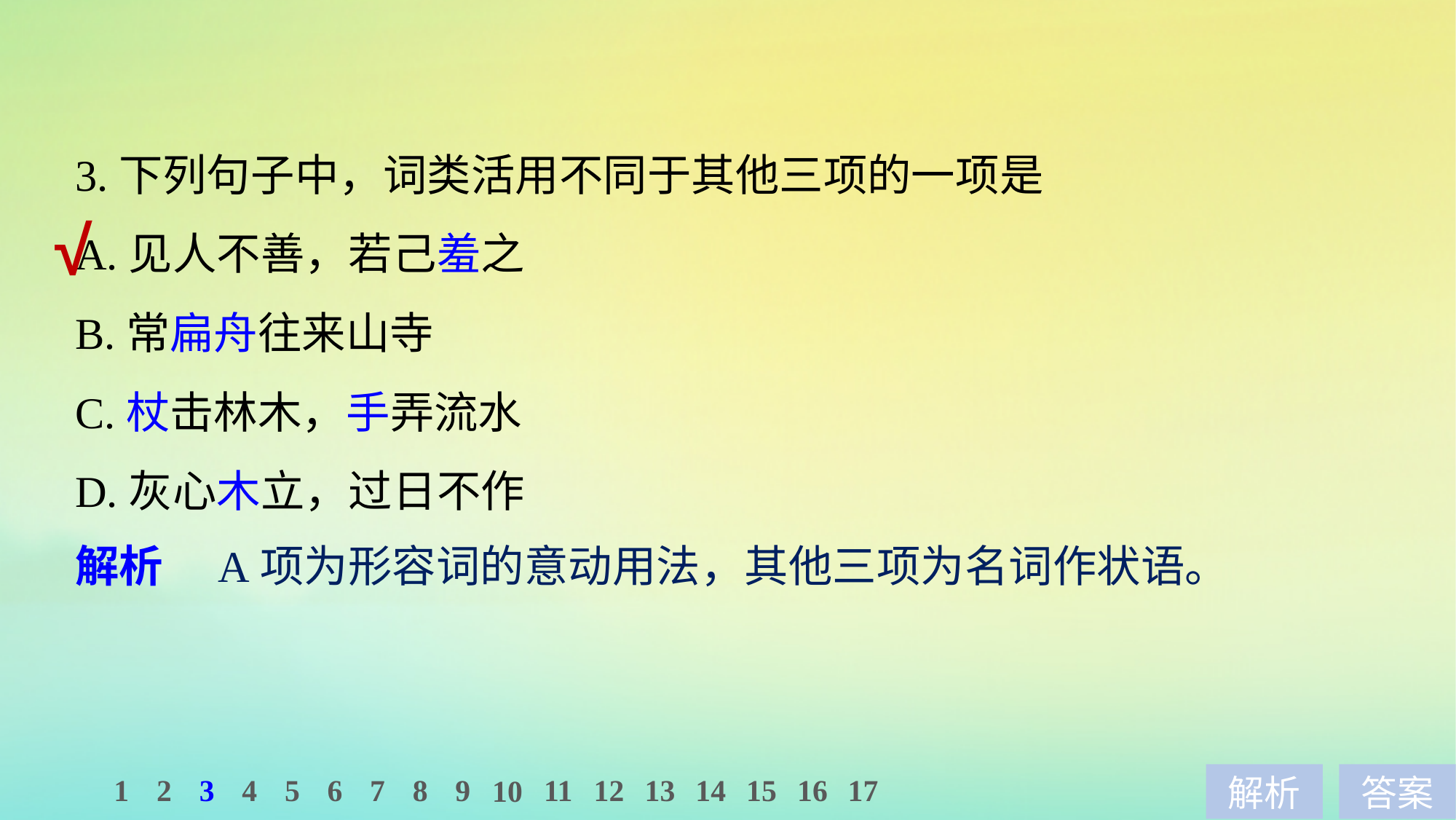

3.下列句子中，词类活用不同于其他三项的一项是
A.见人不善，若己羞之
B.常扁舟往来山寺
C.杖击林木，手弄流水
D.灰心木立，过日不作
√
解析　A项为形容词的意动用法，其他三项为名词作状语。
1
2
3
4
5
6
7
8
9
11
12
13
14
15
16
17
10
解析
答案